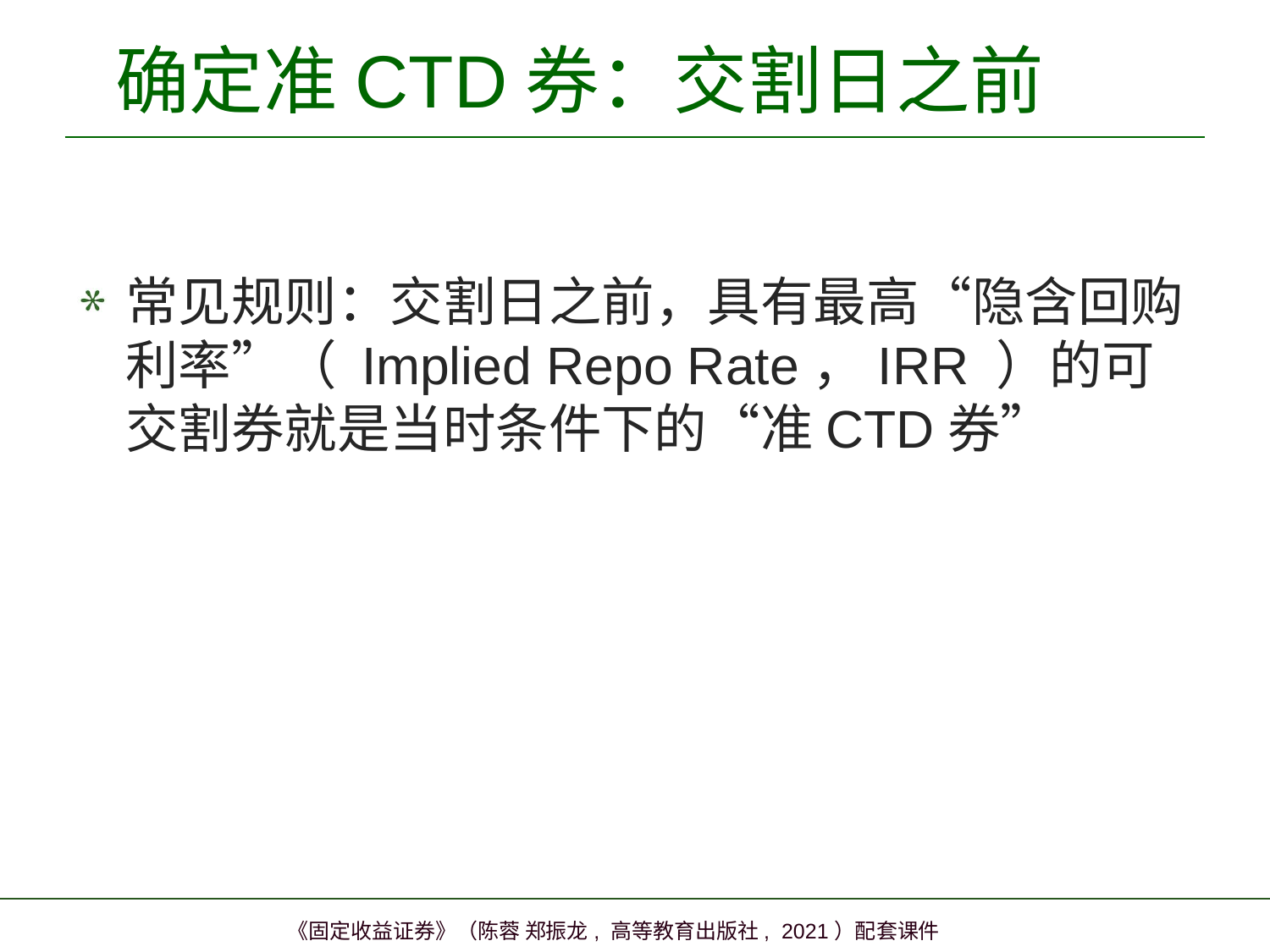

# 确定准CTD券：交割日之前
常见规则：交割日之前，具有最高“隐含回购利率”（ Implied Repo Rate，IRR ）的可交割券就是当时条件下的“准CTD券”